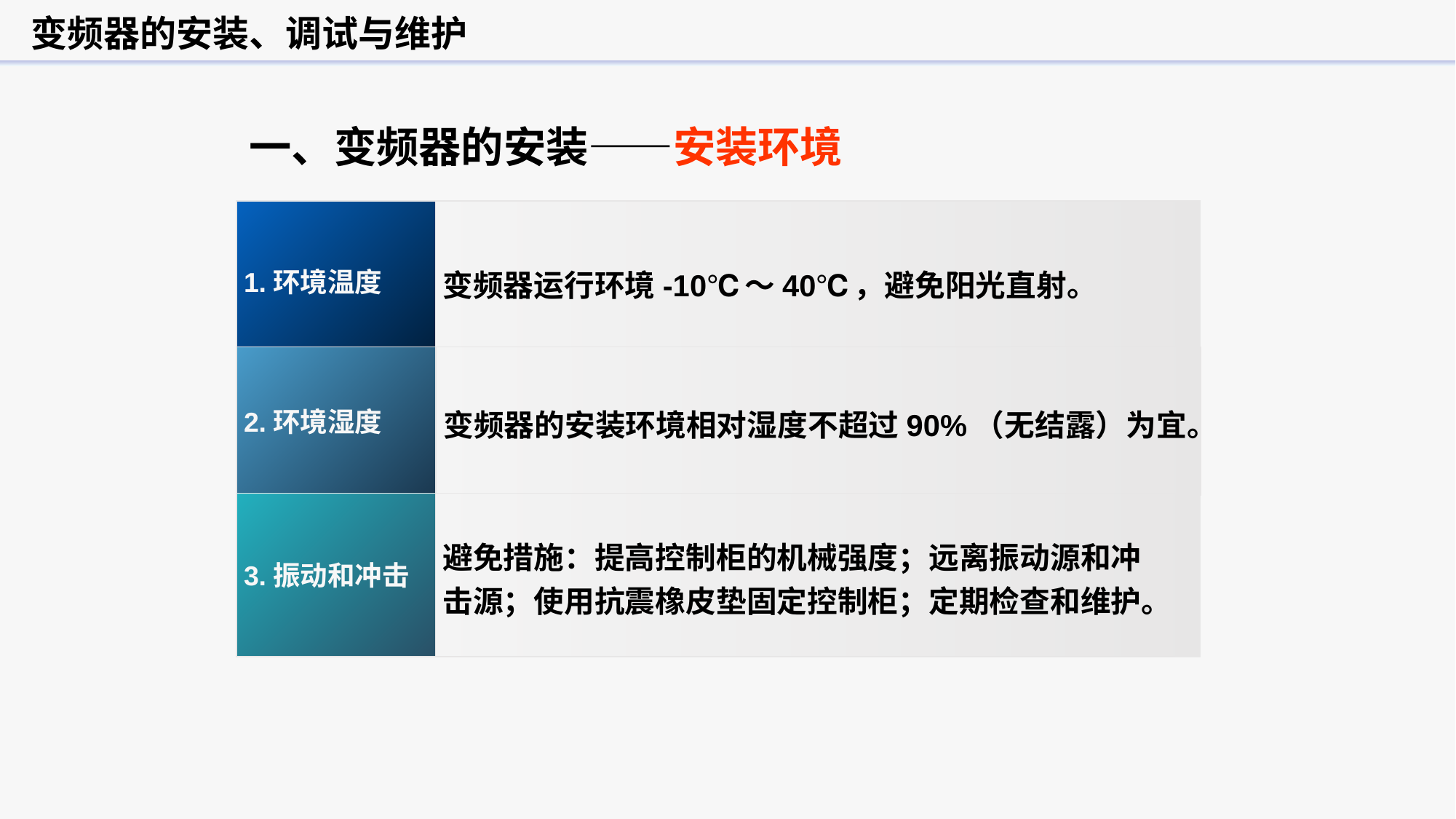

变频器的安装、调试与维护

一、变频器的安装——安装环境
1.环境温度
变频器运行环境-10℃～40℃，避免阳光直射。
2.环境湿度
变频器的安装环境相对湿度不超过90%（无结露）为宜。
3.振动和冲击
避免措施：提高控制柜的机械强度；远离振动源和冲
击源；使用抗震橡皮垫固定控制柜；定期检查和维护。